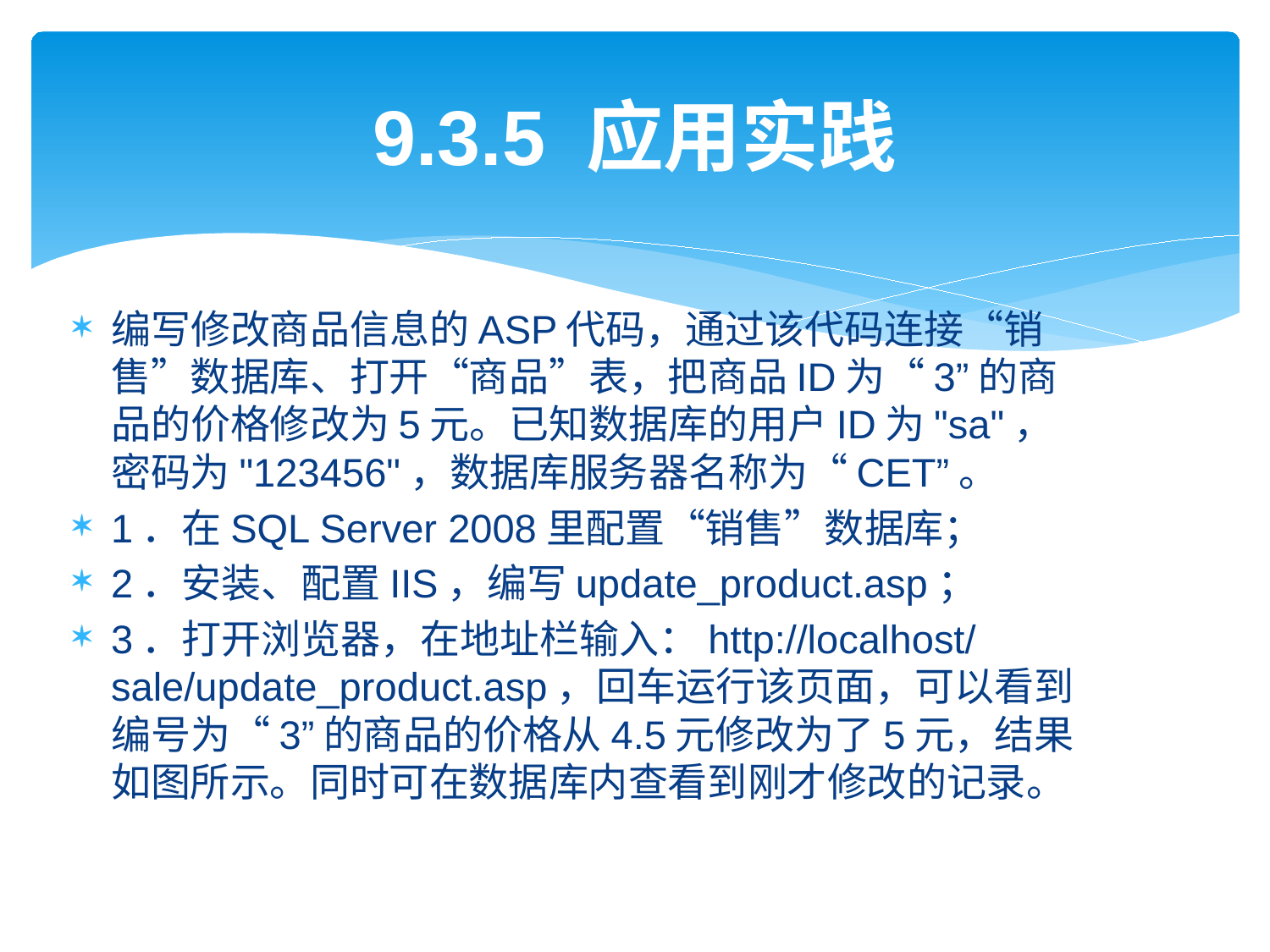

# 9.3.5 应用实践
编写修改商品信息的ASP代码，通过该代码连接“销售”数据库、打开“商品”表，把商品ID为“3”的商品的价格修改为5元。已知数据库的用户ID为"sa"，密码为"123456"，数据库服务器名称为“CET”。
1．在SQL Server 2008里配置“销售”数据库；
2．安装、配置IIS，编写update_product.asp；
3．打开浏览器，在地址栏输入：http://localhost/sale/update_product.asp，回车运行该页面，可以看到编号为“3”的商品的价格从4.5元修改为了5元，结果如图所示。同时可在数据库内查看到刚才修改的记录。